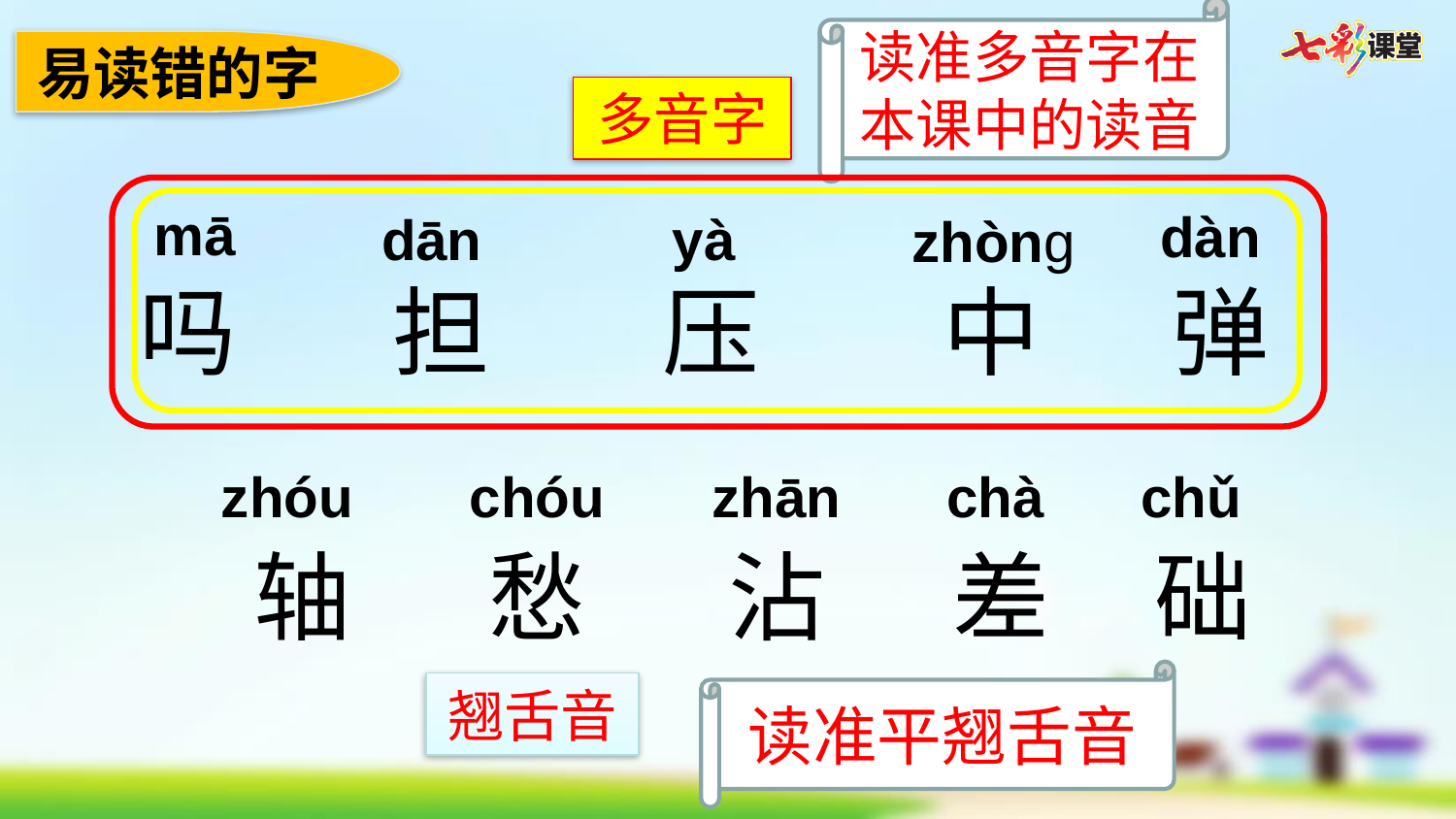

读准多音字在本课中的读音

易读错的字
多音字

mā
dàn
dān
yà
zhòng
吗
担
压
中
弹
zhóu
chóu
zhān
chà
chǔ
轴
愁
沾
差
础
读准平翘舌音
翘舌音